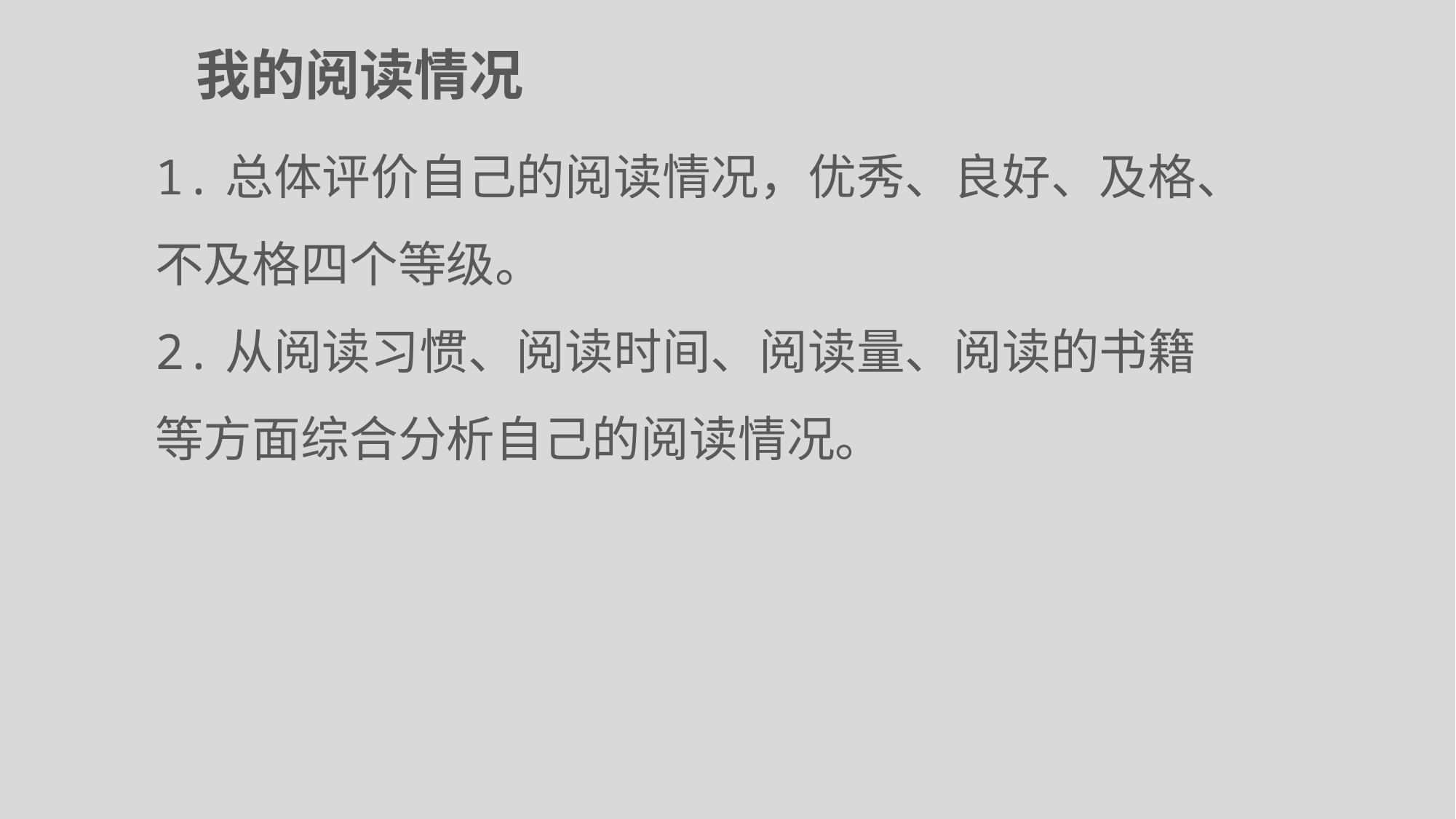

我的阅读情况
1.总体评价自己的阅读情况，优秀、良好、及格、不及格四个等级。
2.从阅读习惯、阅读时间、阅读量、阅读的书籍等方面综合分析自己的阅读情况。